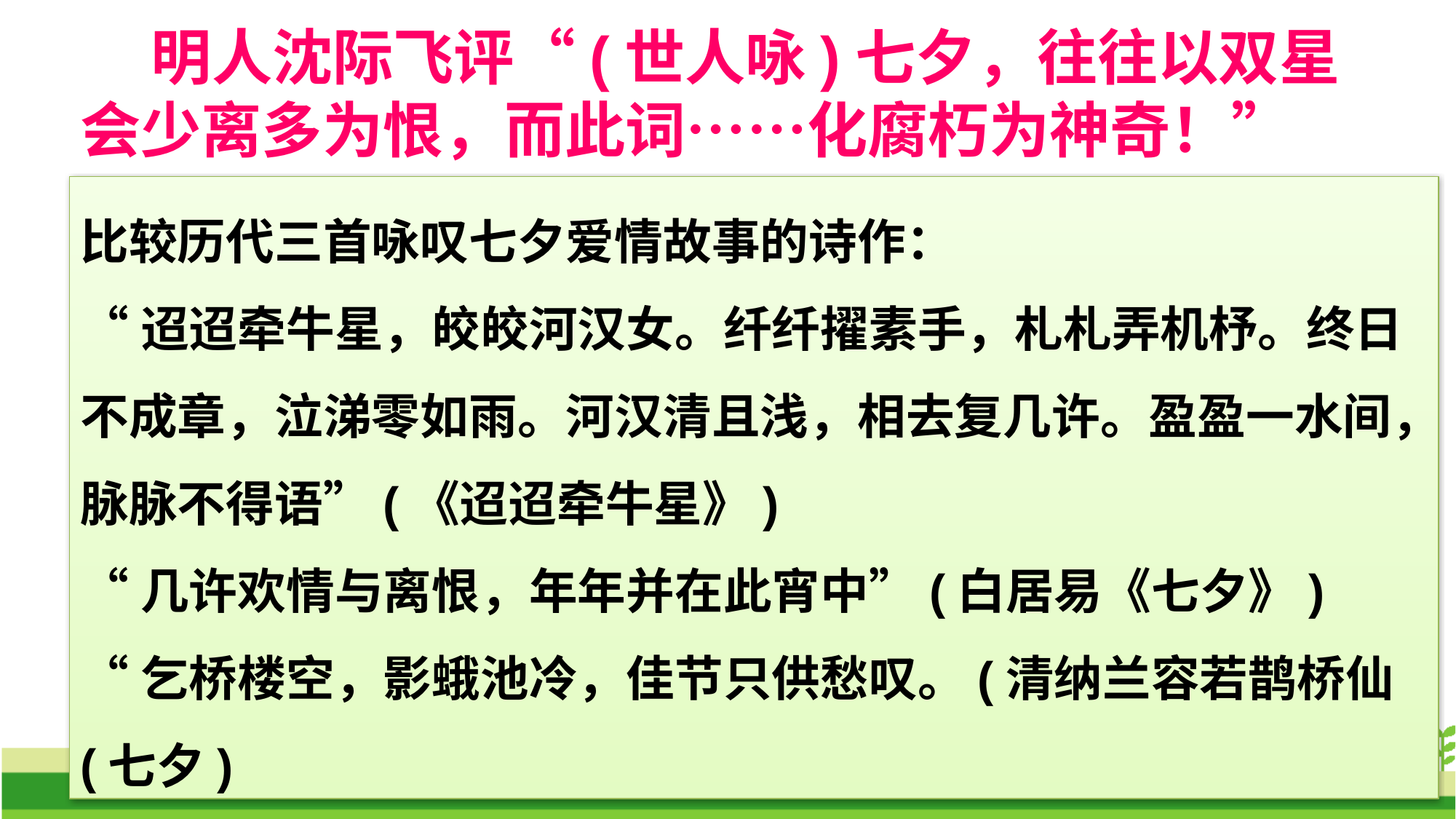

明人沈际飞评“(世人咏)七夕，往往以双星会少离多为恨，而此词……化腐朽为神奇！”
比较历代三首咏叹七夕爱情故事的诗作：
“迢迢牵牛星，皎皎河汉女。纤纤擢素手，札札弄机杼。终日不成章，泣涕零如雨。河汉清且浅，相去复几许。盈盈一水间，脉脉不得语”(《迢迢牵牛星》)
“几许欢情与离恨，年年并在此宵中”(白居易《七夕》)
“乞桥楼空，影蛾池冷，佳节只供愁叹。(清纳兰容若鹊桥仙(七夕)